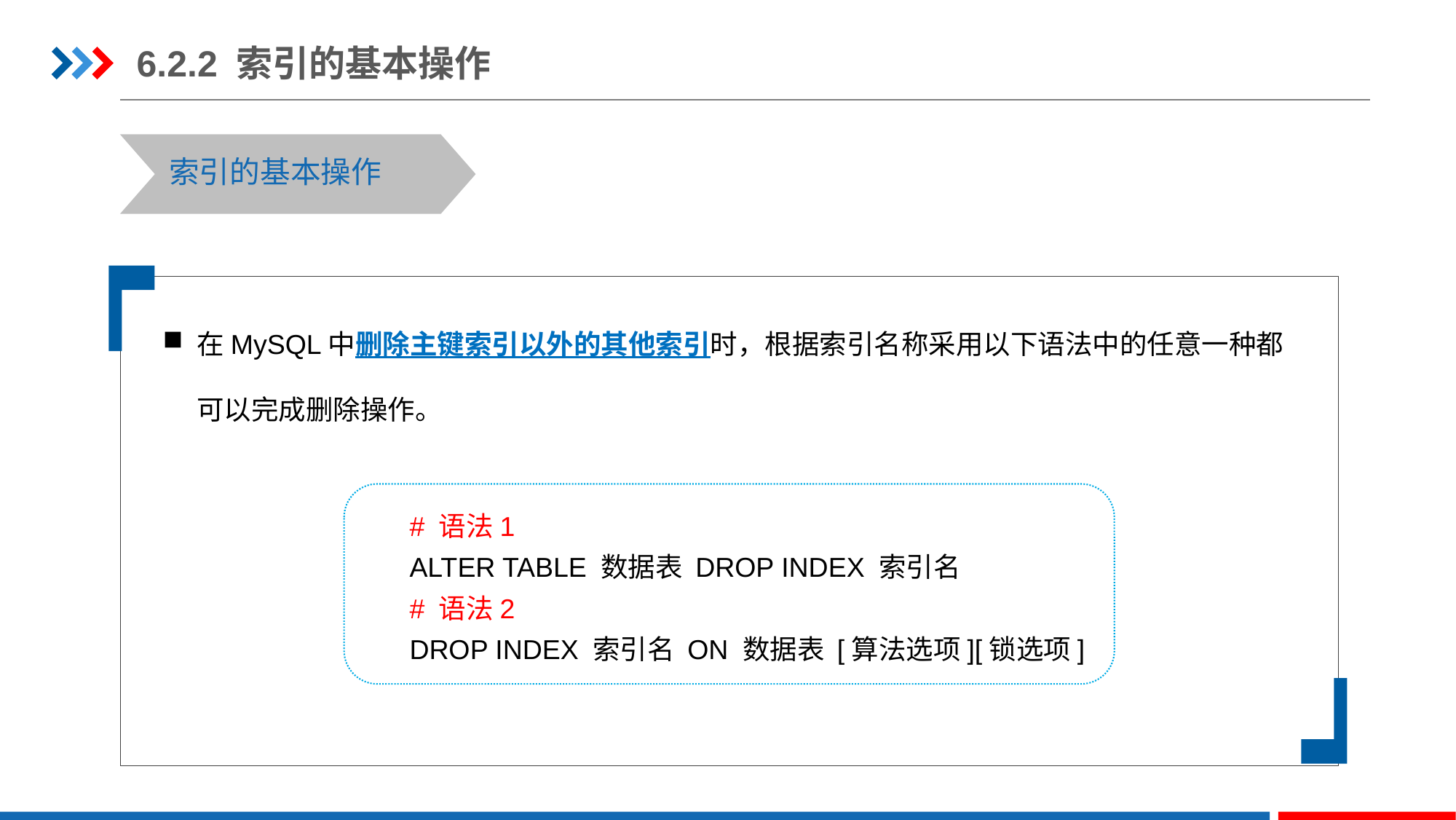

6.2.2 索引的基本操作

索引的基本操作

在MySQL中删除主键索引以外的其他索引时，根据索引名称采用以下语法中的任意一种都可以完成删除操作。

# 语法1
ALTER TABLE 数据表 DROP INDEX 索引名
# 语法2
DROP INDEX 索引名 ON 数据表 [算法选项][锁选项]